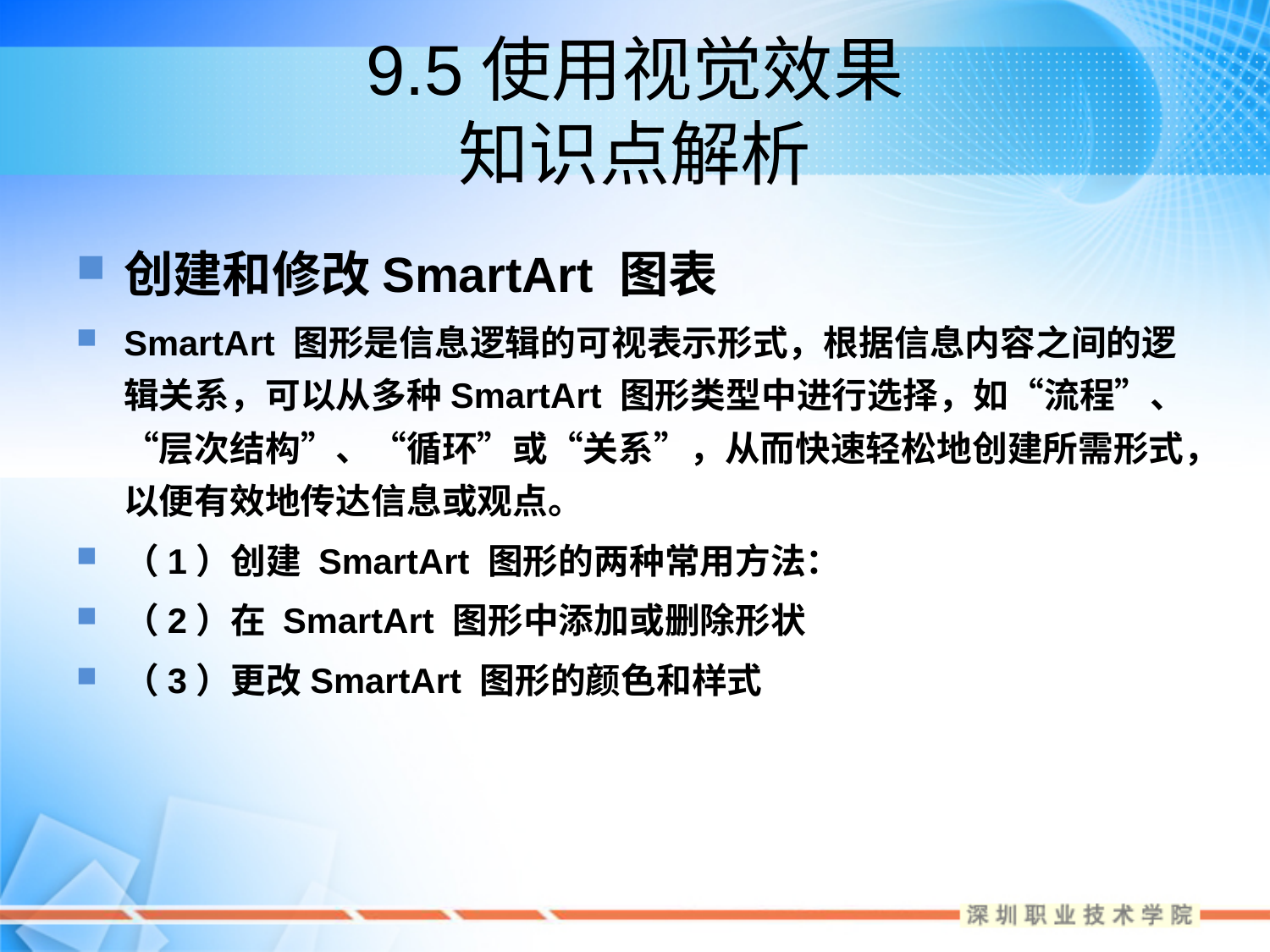

# 9.5使用视觉效果 知识点解析
创建和修改SmartArt 图表
SmartArt 图形是信息逻辑的可视表示形式，根据信息内容之间的逻辑关系，可以从多种SmartArt 图形类型中进行选择，如“流程”、“层次结构”、“循环”或“关系”，从而快速轻松地创建所需形式，以便有效地传达信息或观点。
（1）创建 SmartArt 图形的两种常用方法：
（2）在 SmartArt 图形中添加或删除形状
（3）更改SmartArt 图形的颜色和样式